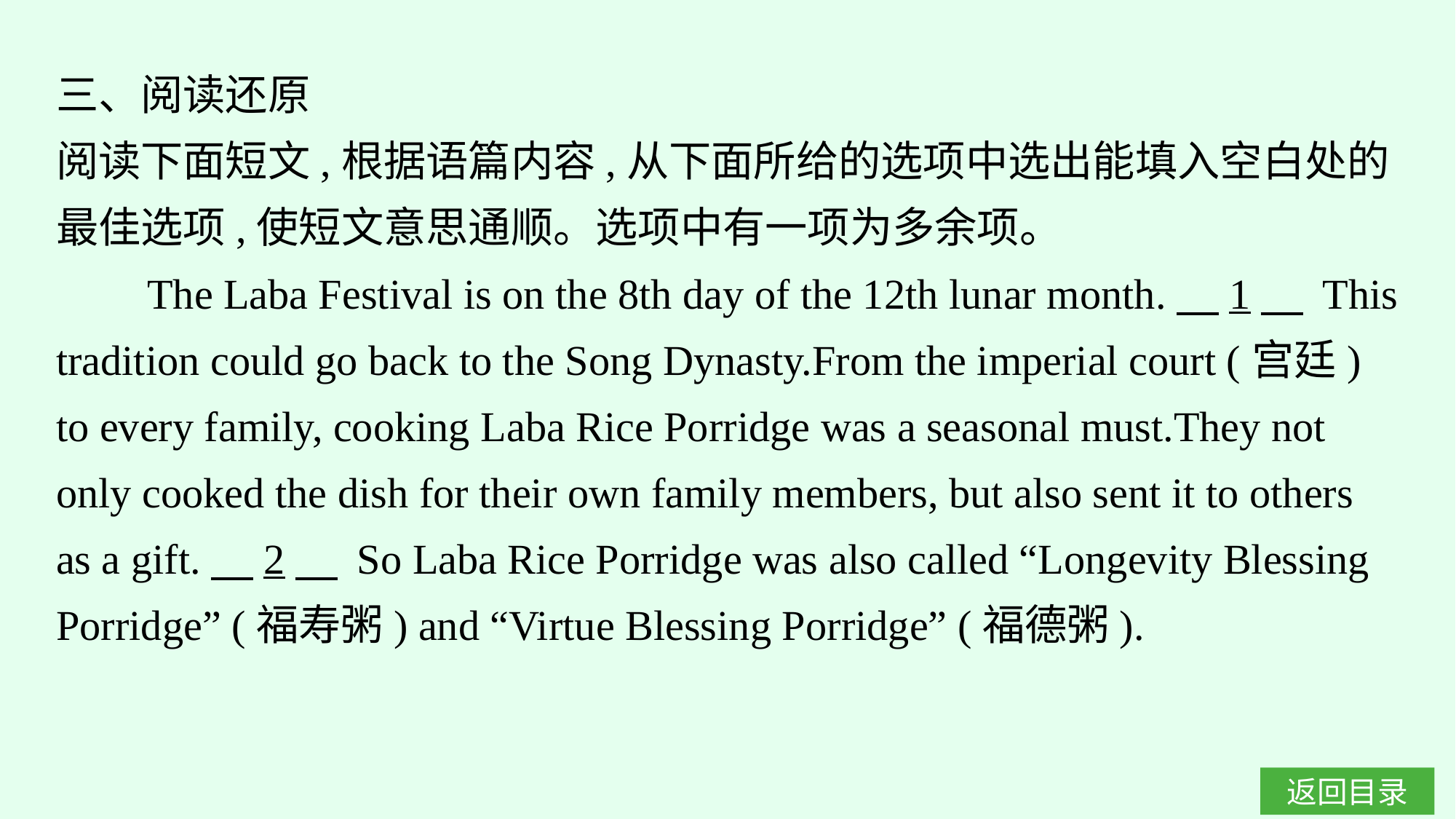

三、阅读还原
阅读下面短文,根据语篇内容,从下面所给的选项中选出能填入空白处的最佳选项,使短文意思通顺。选项中有一项为多余项。
The Laba Festival is on the 8th day of the 12th lunar month.　1　 This tradition could go back to the Song Dynasty.From the imperial court (宫廷) to every family, cooking Laba Rice Porridge was a seasonal must.They not only cooked the dish for their own family members, but also sent it to others as a gift.　2　 So Laba Rice Porridge was also called “Longevity Blessing Porridge” (福寿粥) and “Virtue Blessing Porridge” (福德粥).